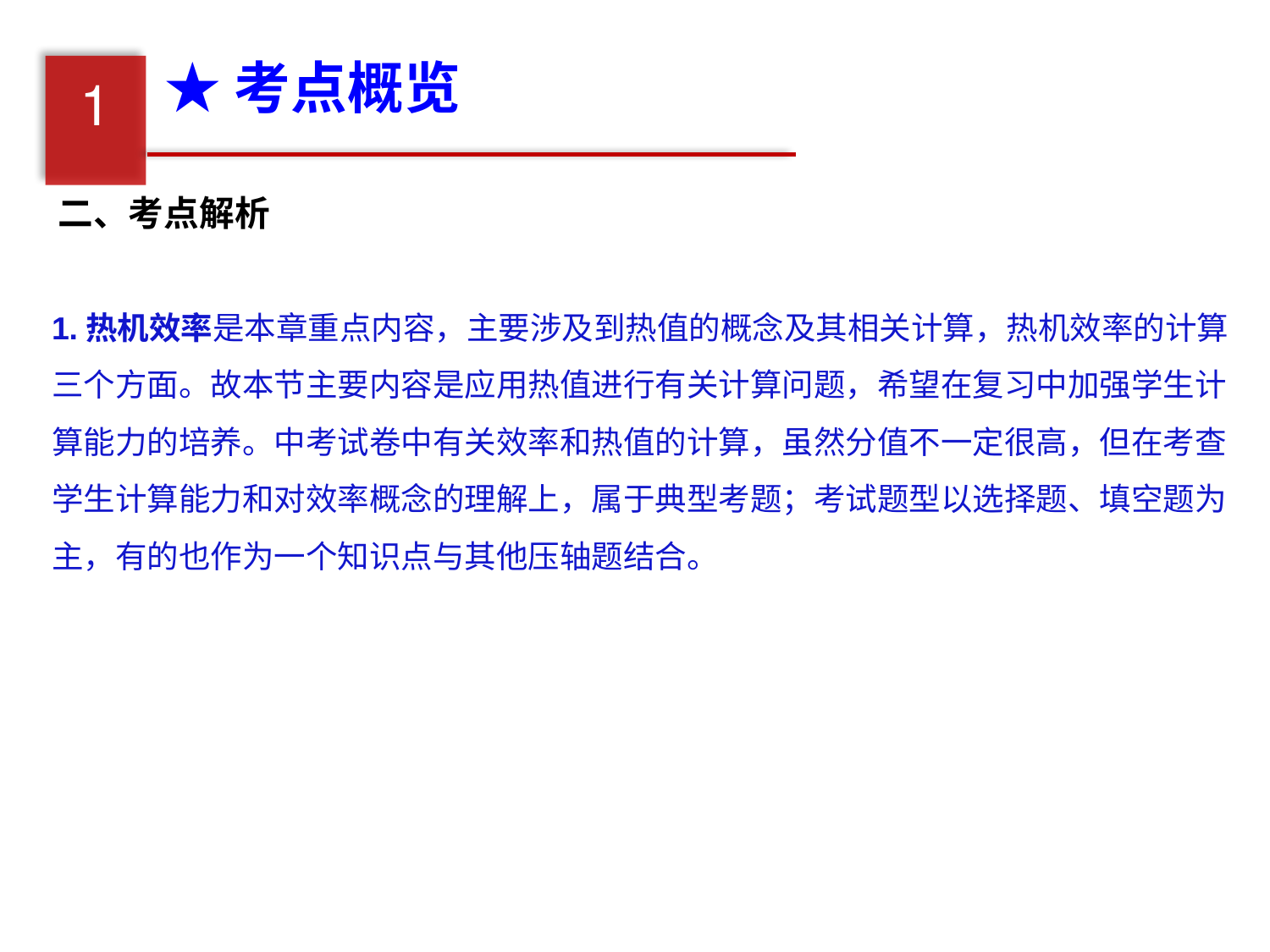

★考点概览

1
二、考点解析
1.热机效率是本章重点内容，主要涉及到热值的概念及其相关计算，热机效率的计算三个方面。故本节主要内容是应用热值进行有关计算问题，希望在复习中加强学生计算能力的培养。中考试卷中有关效率和热值的计算，虽然分值不一定很高，但在考查学生计算能力和对效率概念的理解上，属于典型考题；考试题型以选择题、填空题为主，有的也作为一个知识点与其他压轴题结合。